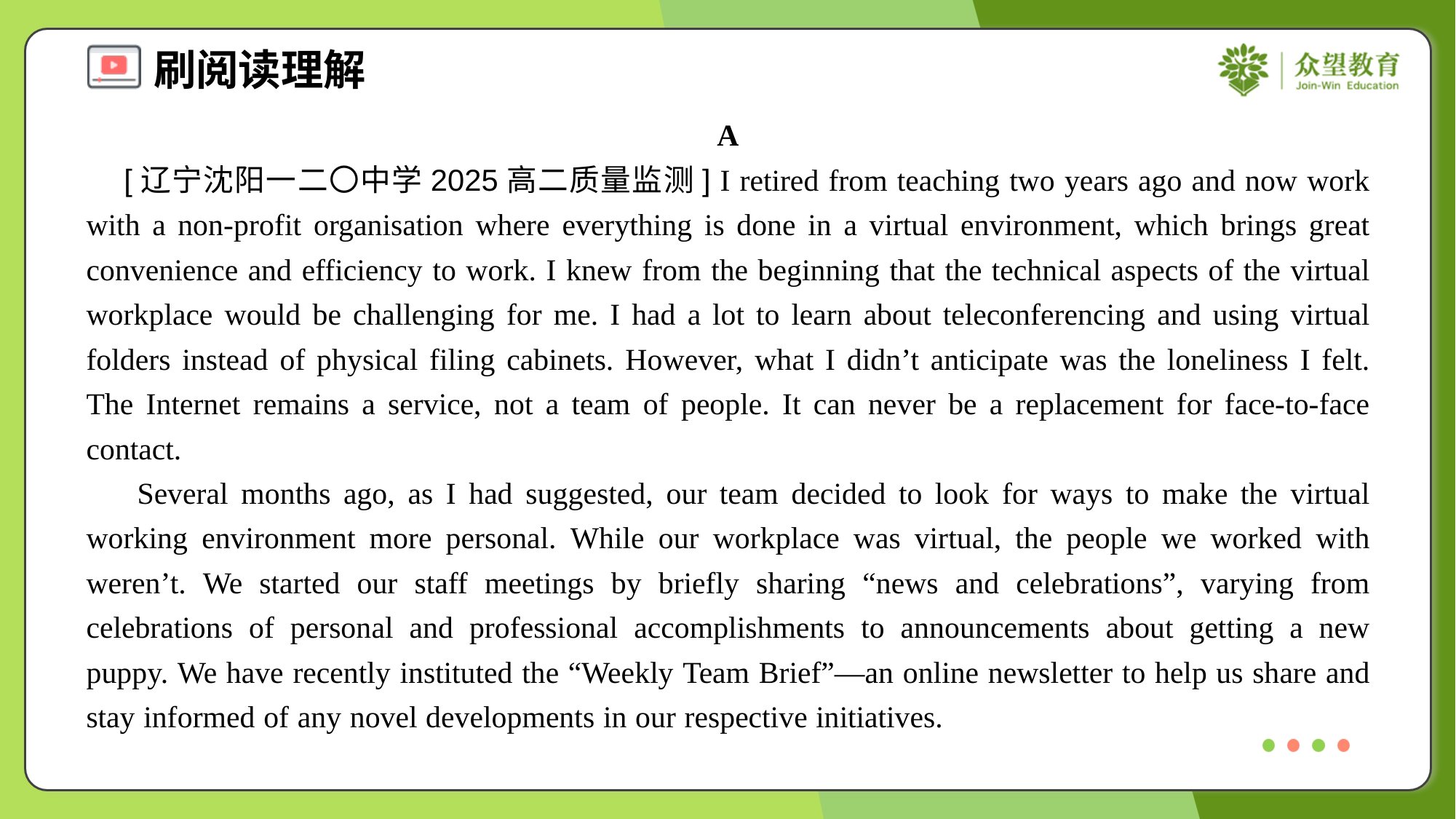

A
    [辽宁沈阳一二〇中学2025高二质量监测] I retired from teaching two years ago and now work with a non-profit organisation where everything is done in a virtual environment, which brings great convenience and efficiency to work. I knew from the beginning that the technical aspects of the virtual workplace would be challenging for me. I had a lot to learn about teleconferencing and using virtual folders instead of physical filing cabinets. However, what I didn’t anticipate was the loneliness I felt. The Internet remains a service, not a team of people. It can never be a replacement for face-to-face contact.
    Several months ago, as I had suggested, our team decided to look for ways to make the virtual working environment more personal. While our workplace was virtual, the people we worked with weren’t. We started our staff meetings by briefly sharing “news and celebrations”, varying from celebrations of personal and professional accomplishments to announcements about getting a new puppy. We have recently instituted the “Weekly Team Brief”—an online newsletter to help us share and stay informed of any novel developments in our respective initiatives.